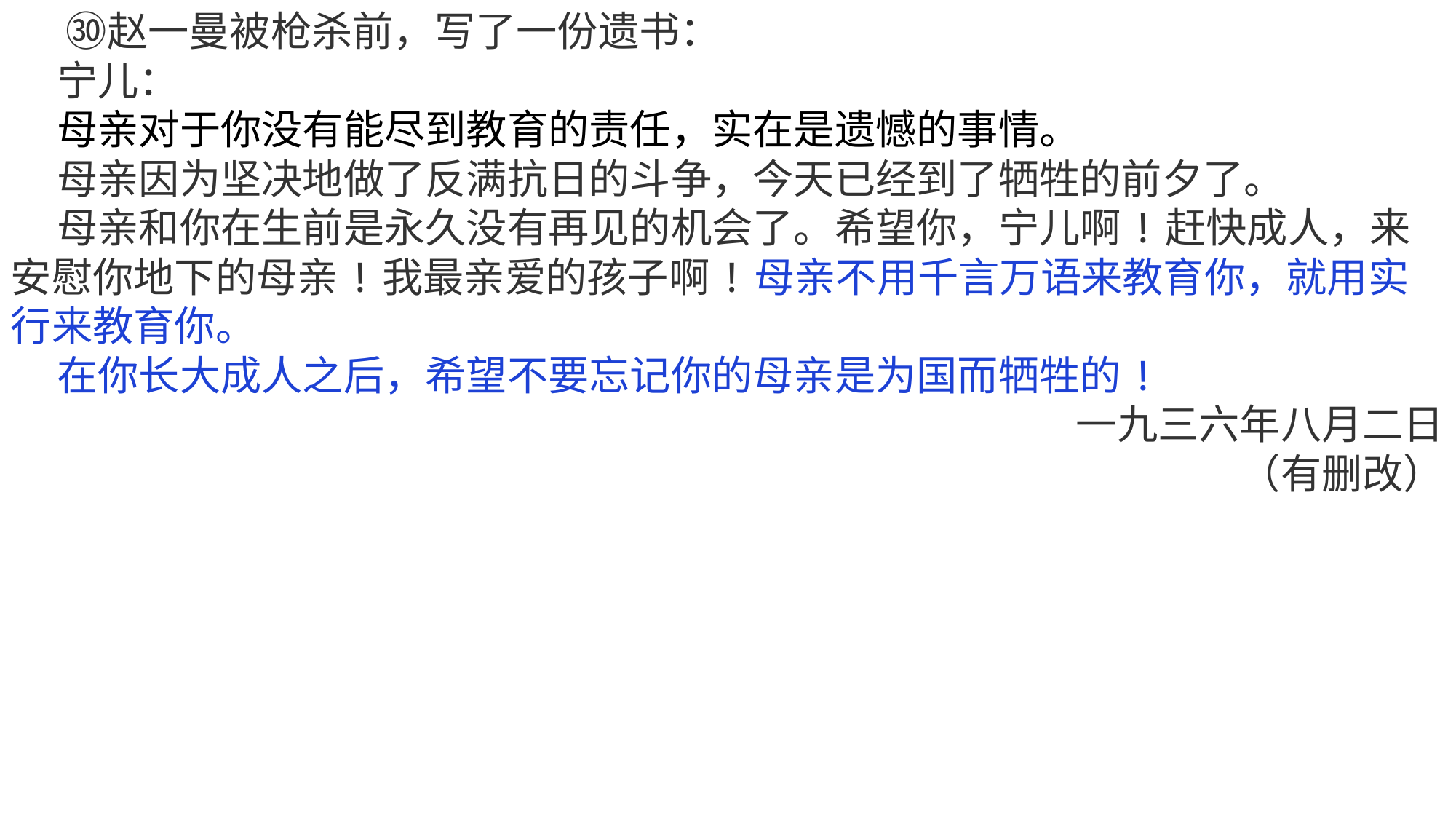

㉚赵一曼被枪杀前，写了一份遗书：
    宁儿：
    母亲对于你没有能尽到教育的责任，实在是遗憾的事情。
    母亲因为坚决地做了反满抗日的斗争，今天已经到了牺牲的前夕了。
    母亲和你在生前是永久没有再见的机会了。希望你，宁儿啊!赶快成人，来安慰你地下的母亲!我最亲爱的孩子啊!母亲不用千言万语来教育你，就用实行来教育你。
    在你长大成人之后，希望不要忘记你的母亲是为国而牺牲的!
一九三六年八月二日
（有删改）